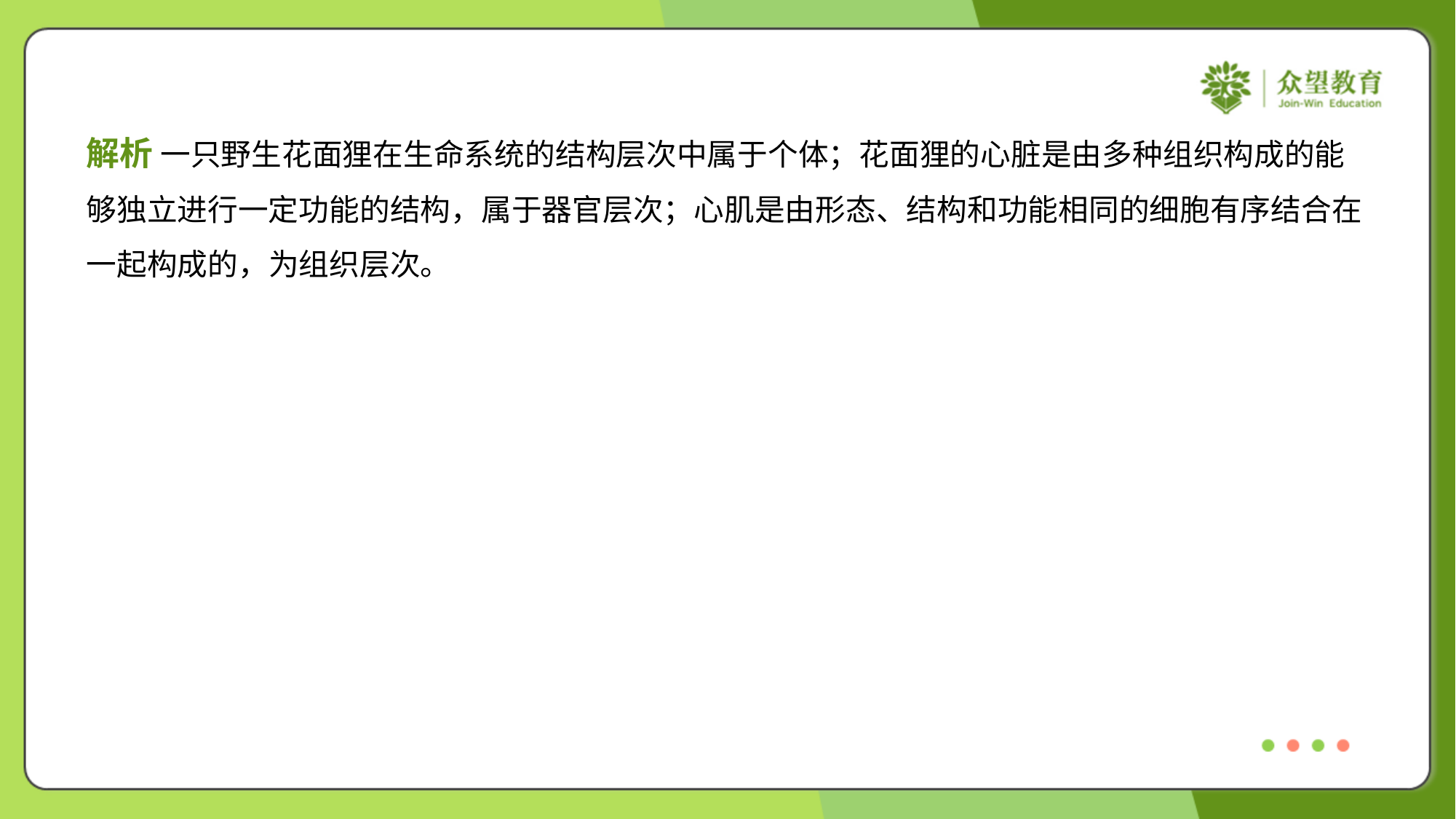

解析 一只野生花面狸在生命系统的结构层次中属于个体；花面狸的心脏是由多种组织构成的能
够独立进行一定功能的结构，属于器官层次；心肌是由形态、结构和功能相同的细胞有序结合在
一起构成的，为组织层次。